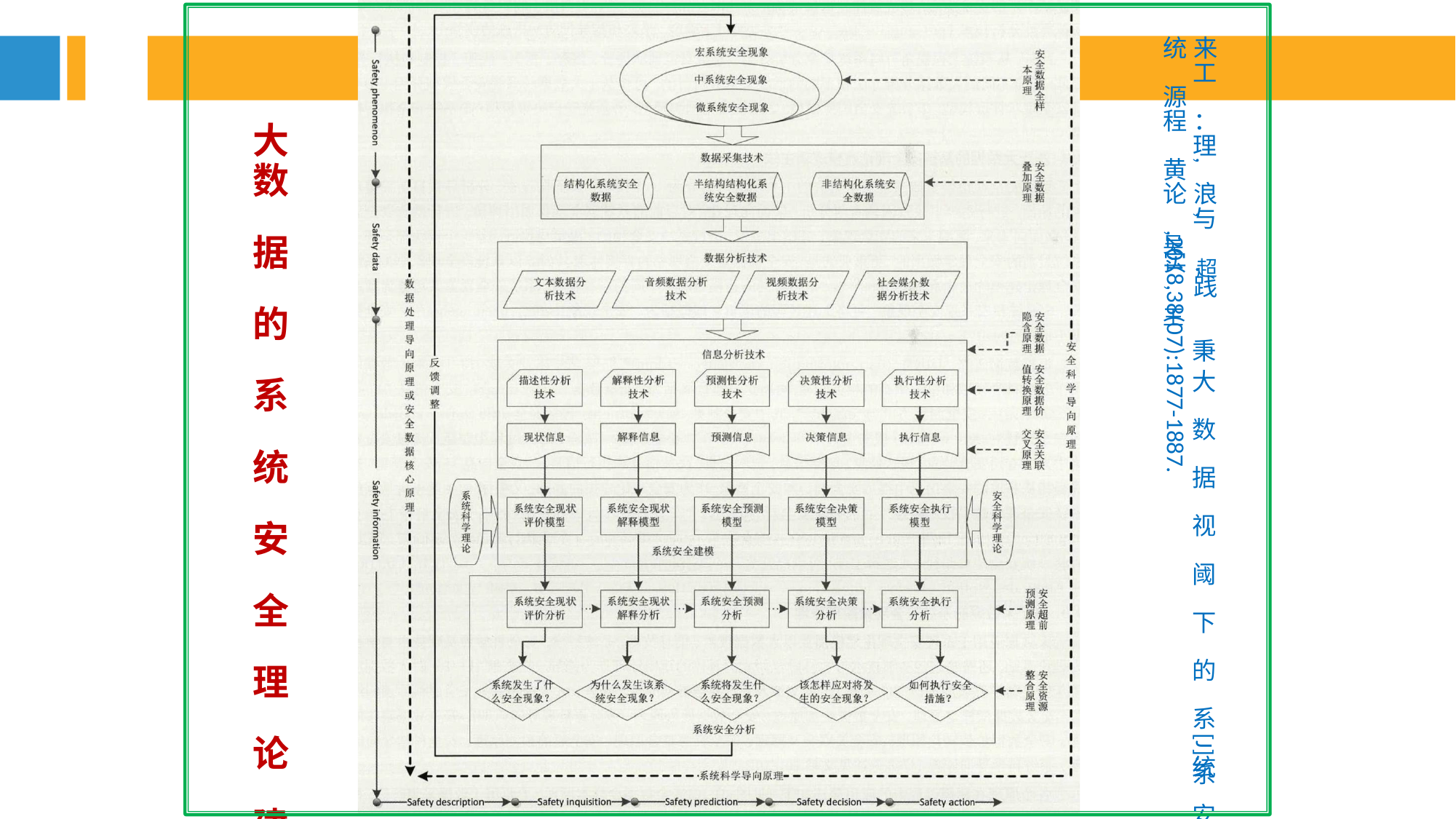

统 来  工 源  程 ：  理 黄  论 浪  与 吴  实 超  践 王
秉
大  数  据  视  阈  下  的  系  统  安  全  理  论  建  模  范  式  变  革
大
数  据  的  系  统  安  全  理  论  建  模  范  式  模  型
,
,
.
,2018,38(07):1877-1887.
[J].
系